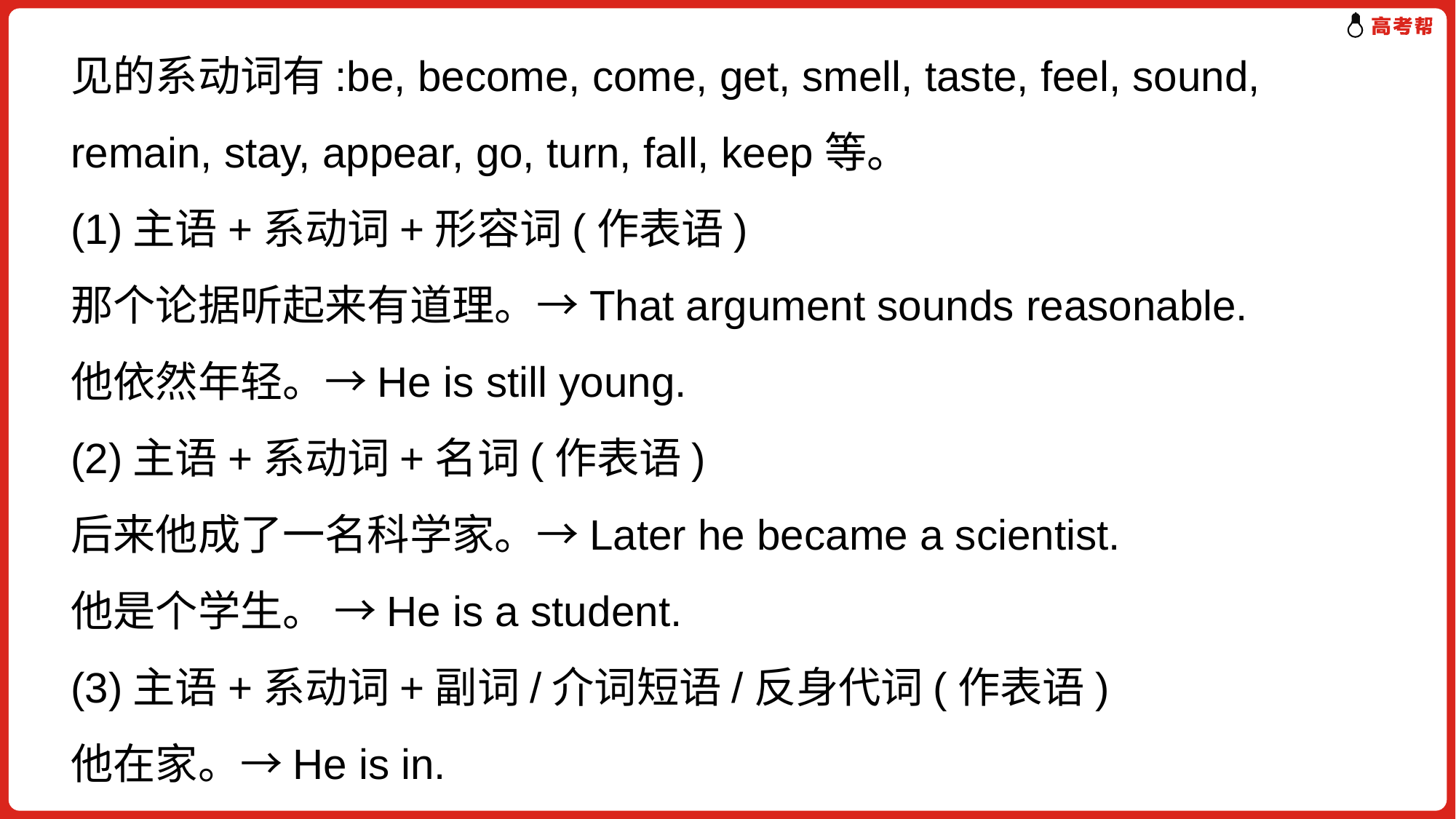

见的系动词有:be, become, come, get, smell, taste, feel, sound, remain, stay, appear, go, turn, fall, keep等。
(1)主语+系动词+形容词(作表语)
那个论据听起来有道理。→That argument sounds reasonable.
他依然年轻。→He is still young.
(2)主语+系动词+名词(作表语)
后来他成了一名科学家。→Later he became a scientist.
他是个学生。 →He is a student.
(3)主语+系动词+副词/介词短语/反身代词(作表语)
他在家。→He is in.